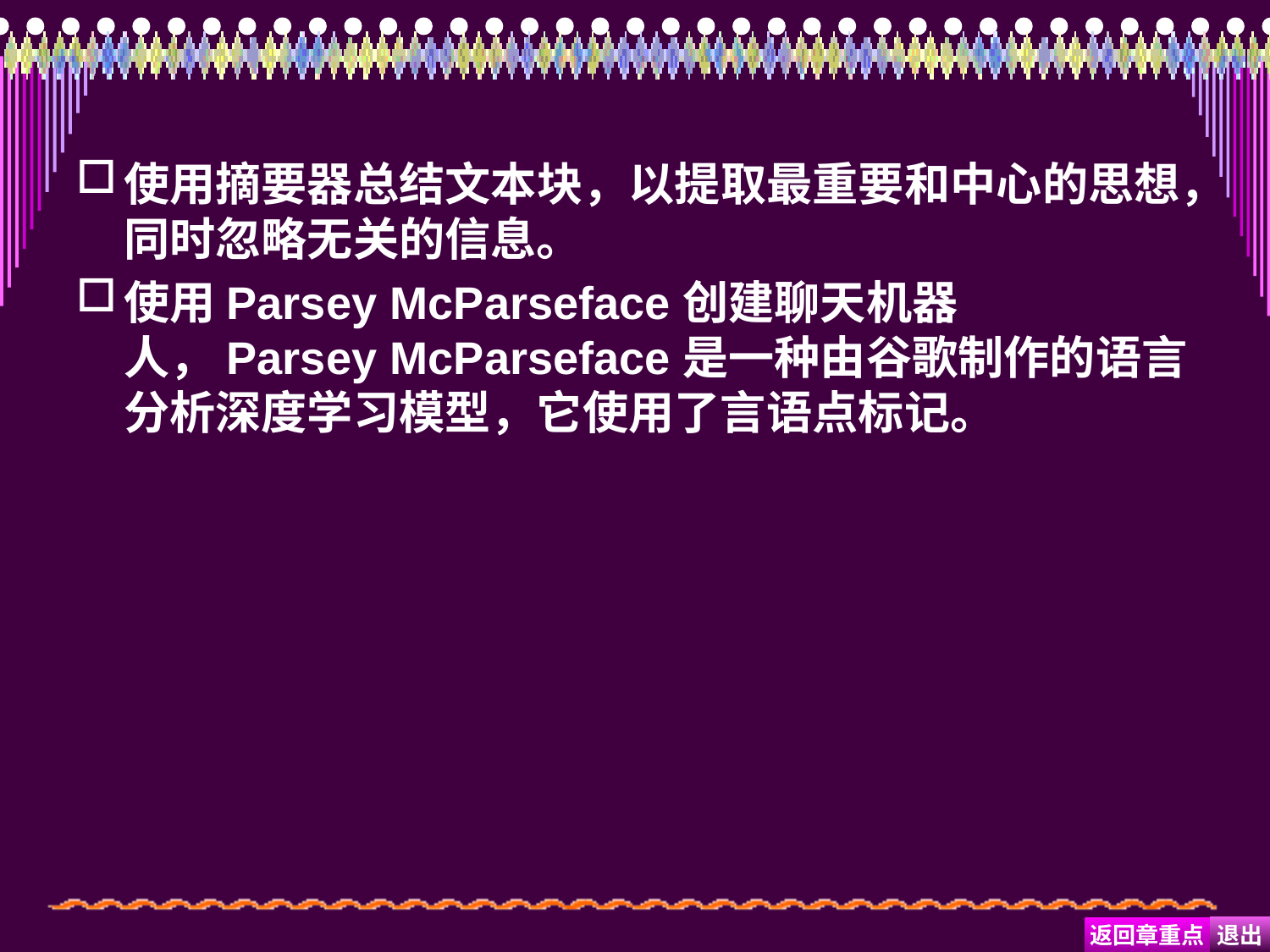

#
使用摘要器总结文本块，以提取最重要和中心的思想，同时忽略无关的信息。
使用Parsey McParseface创建聊天机器人，Parsey McParseface是一种由谷歌制作的语言分析深度学习模型，它使用了言语点标记。